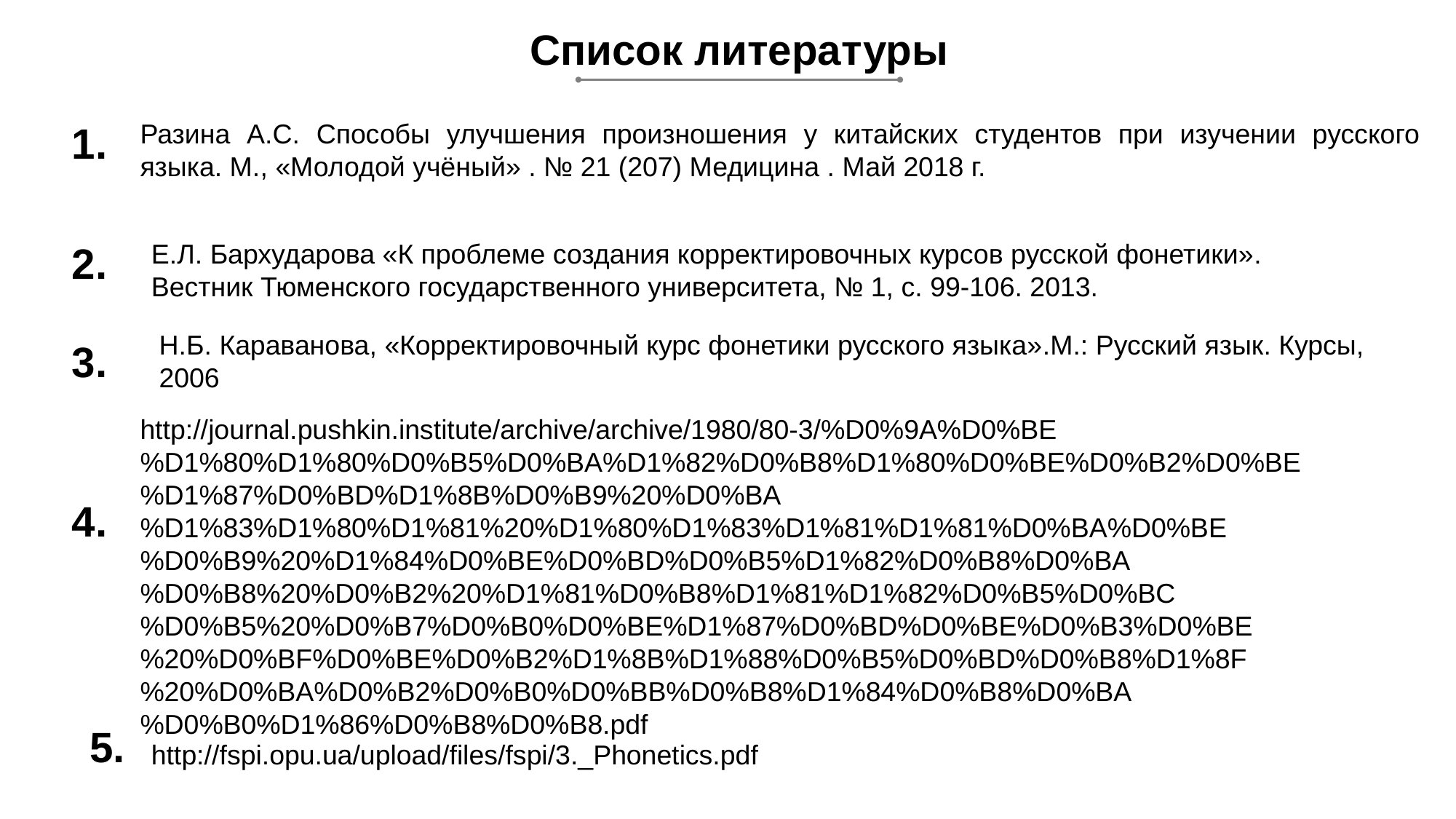

Список литературы
1.
Разина А.С. Способы улучшения произношения у китайских студентов при изучении русского языка. М., «Молодой учёный» . № 21 (207) Медицина . Май 2018 г.
Е.Л. Бархударова «К проблеме создания корректировочных курсов русской фонетики».  Вестник Тюменского государственного университета, № 1, с. 99-106. 2013.
2.
此处添加标题
Н.Б. Караванова, «Корректировочный курс фонетики русского языка».М.: Русский язык. Курсы,   2006
3.
http://journal.pushkin.institute/archive/archive/1980/80-3/%D0%9A%D0%BE%D1%80%D1%80%D0%B5%D0%BA%D1%82%D0%B8%D1%80%D0%BE%D0%B2%D0%BE%D1%87%D0%BD%D1%8B%D0%B9%20%D0%BA%D1%83%D1%80%D1%81%20%D1%80%D1%83%D1%81%D1%81%D0%BA%D0%BE%D0%B9%20%D1%84%D0%BE%D0%BD%D0%B5%D1%82%D0%B8%D0%BA%D0%B8%20%D0%B2%20%D1%81%D0%B8%D1%81%D1%82%D0%B5%D0%BC%D0%B5%20%D0%B7%D0%B0%D0%BE%D1%87%D0%BD%D0%BE%D0%B3%D0%BE%20%D0%BF%D0%BE%D0%B2%D1%8B%D1%88%D0%B5%D0%BD%D0%B8%D1%8F%20%D0%BA%D0%B2%D0%B0%D0%BB%D0%B8%D1%84%D0%B8%D0%BA%D0%B0%D1%86%D0%B8%D0%B8.pdf
4.
5.
http://fspi.opu.ua/upload/files/fspi/3._Phonetics.pdf